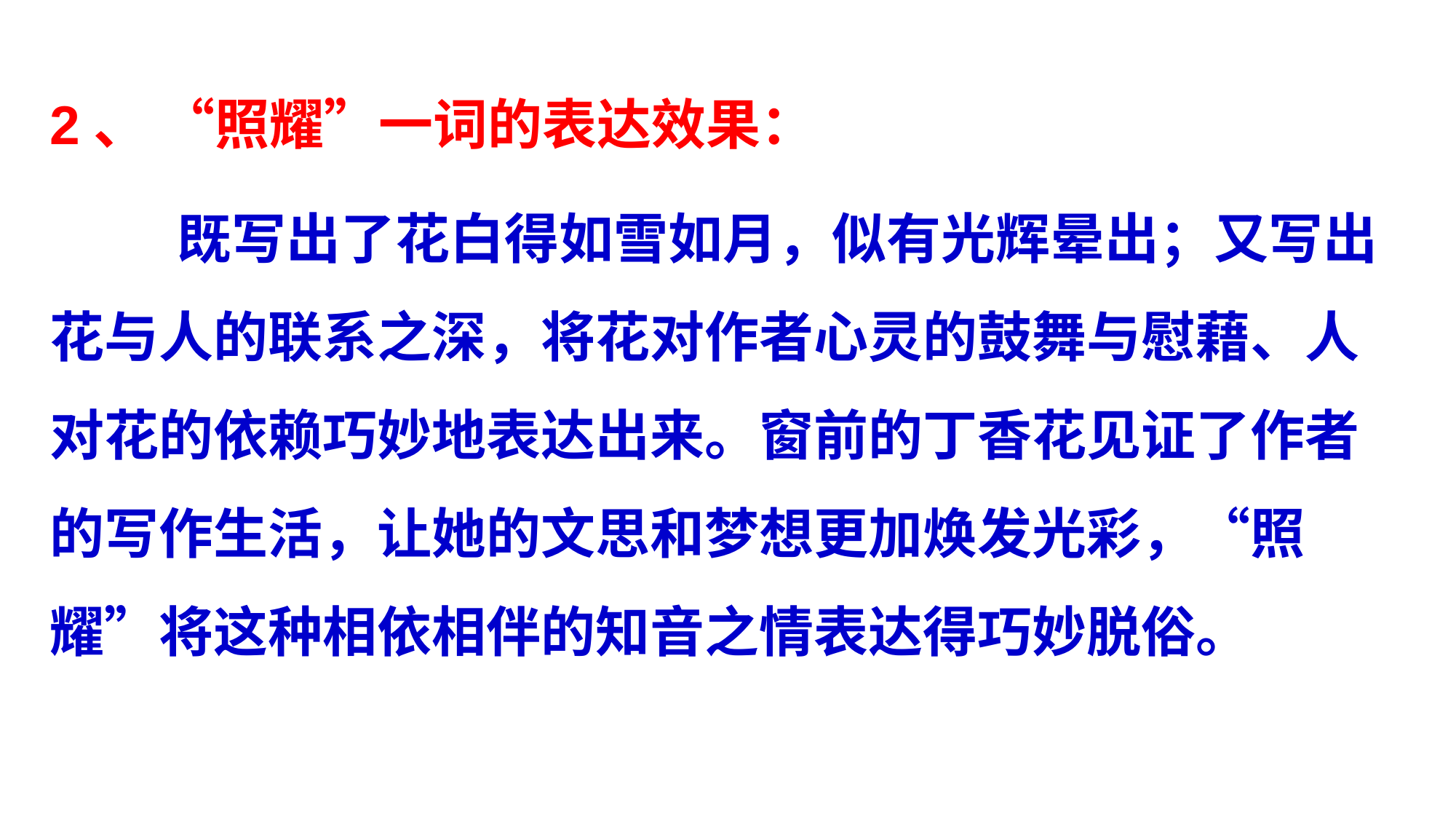

2、 “照耀”一词的表达效果：
           既写出了花白得如雪如月，似有光辉晕出；又写出花与人的联系之深，将花对作者心灵的鼓舞与慰藉、人对花的依赖巧妙地表达出来。窗前的丁香花见证了作者的写作生活，让她的文思和梦想更加焕发光彩，“照耀”将这种相依相伴的知音之情表达得巧妙脱俗。